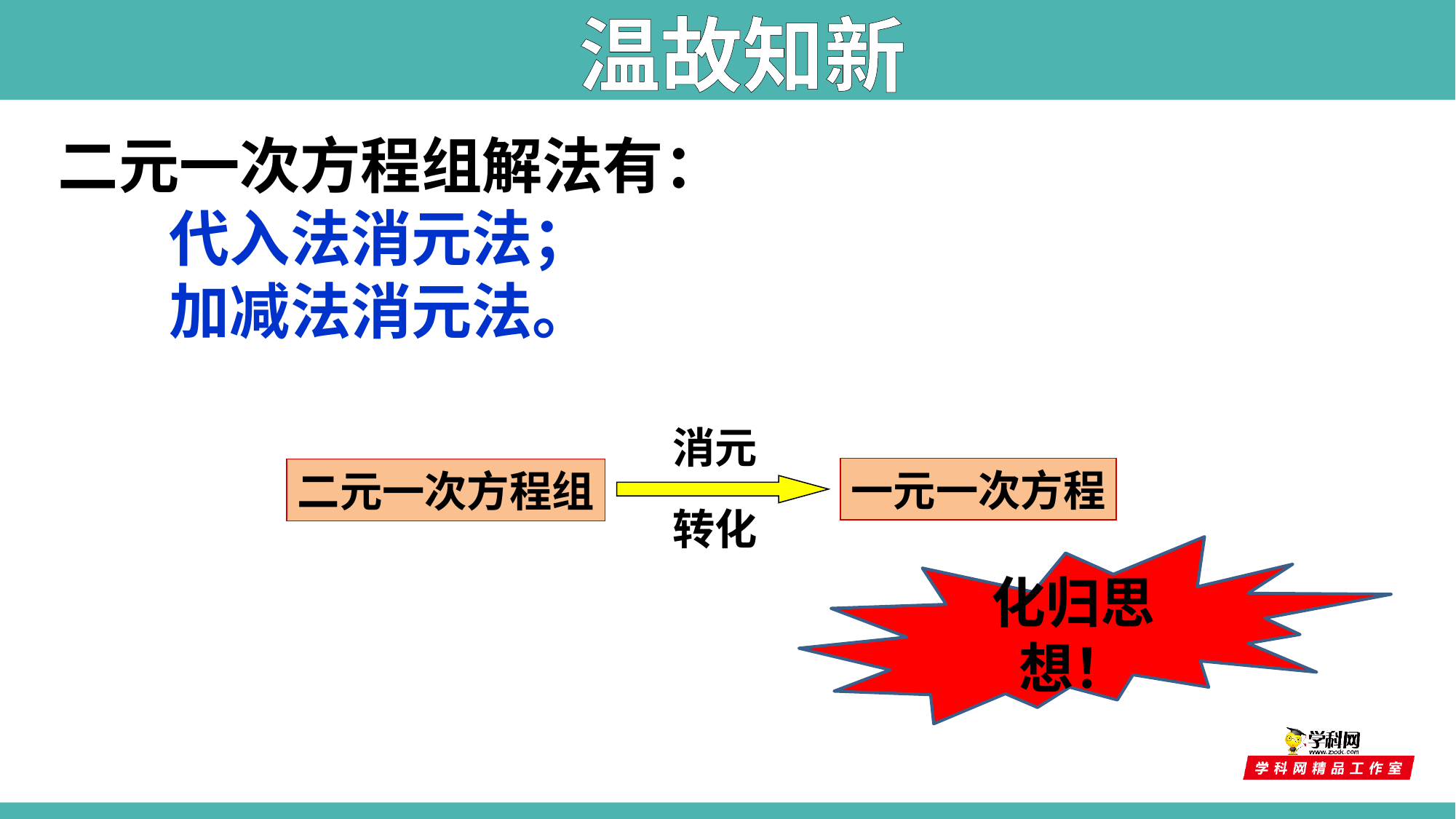

温故知新
二元一次方程组解法有：
       代入法消元法；
       加减法消元法。
消元
一元一次方程
二元一次方程组

转化
化归思想！